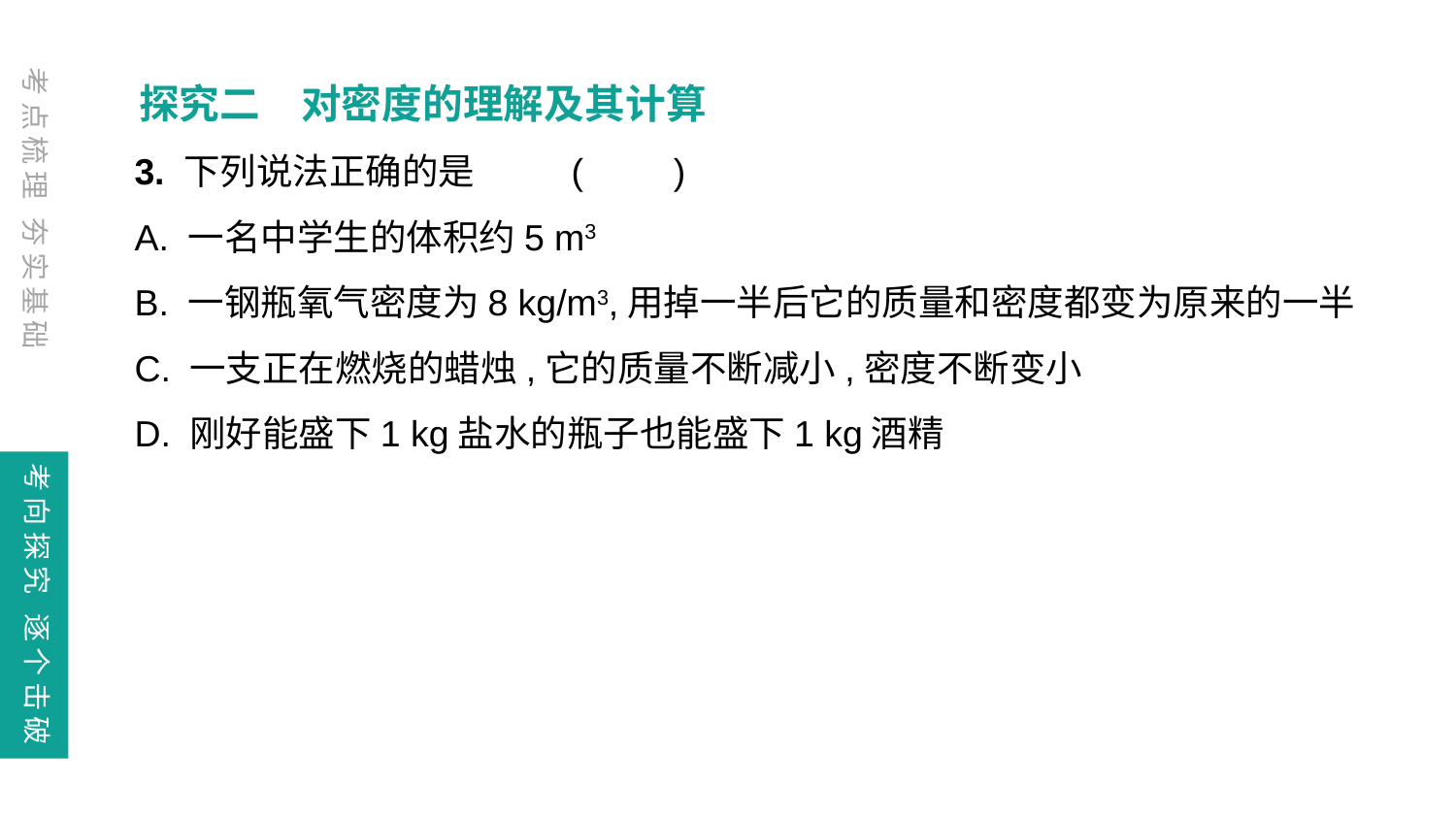

探究二　对密度的理解及其计算
考点梳理 夯实基础
3. 下列说法正确的是	(　　)
A. 一名中学生的体积约5 m3
B. 一钢瓶氧气密度为8 kg/m3,用掉一半后它的质量和密度都变为原来的一半
C. 一支正在燃烧的蜡烛,它的质量不断减小,密度不断变小
D. 刚好能盛下1 kg盐水的瓶子也能盛下1 kg酒精

考向探究 逐个击破